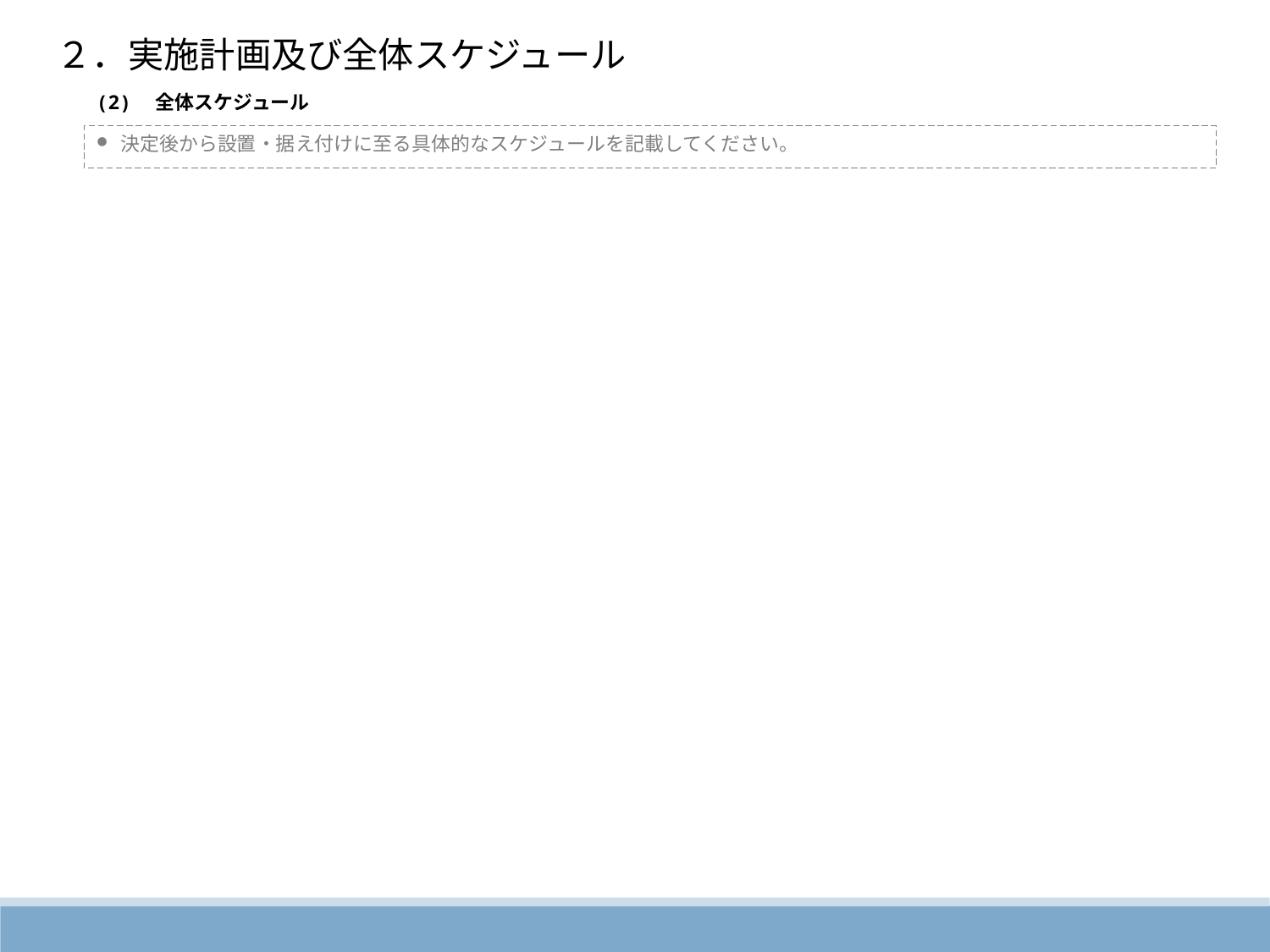

２．実施計画及び全体スケジュール
(2)　全体スケジュール
決定後から設置・据え付けに至る具体的なスケジュールを記載してください。